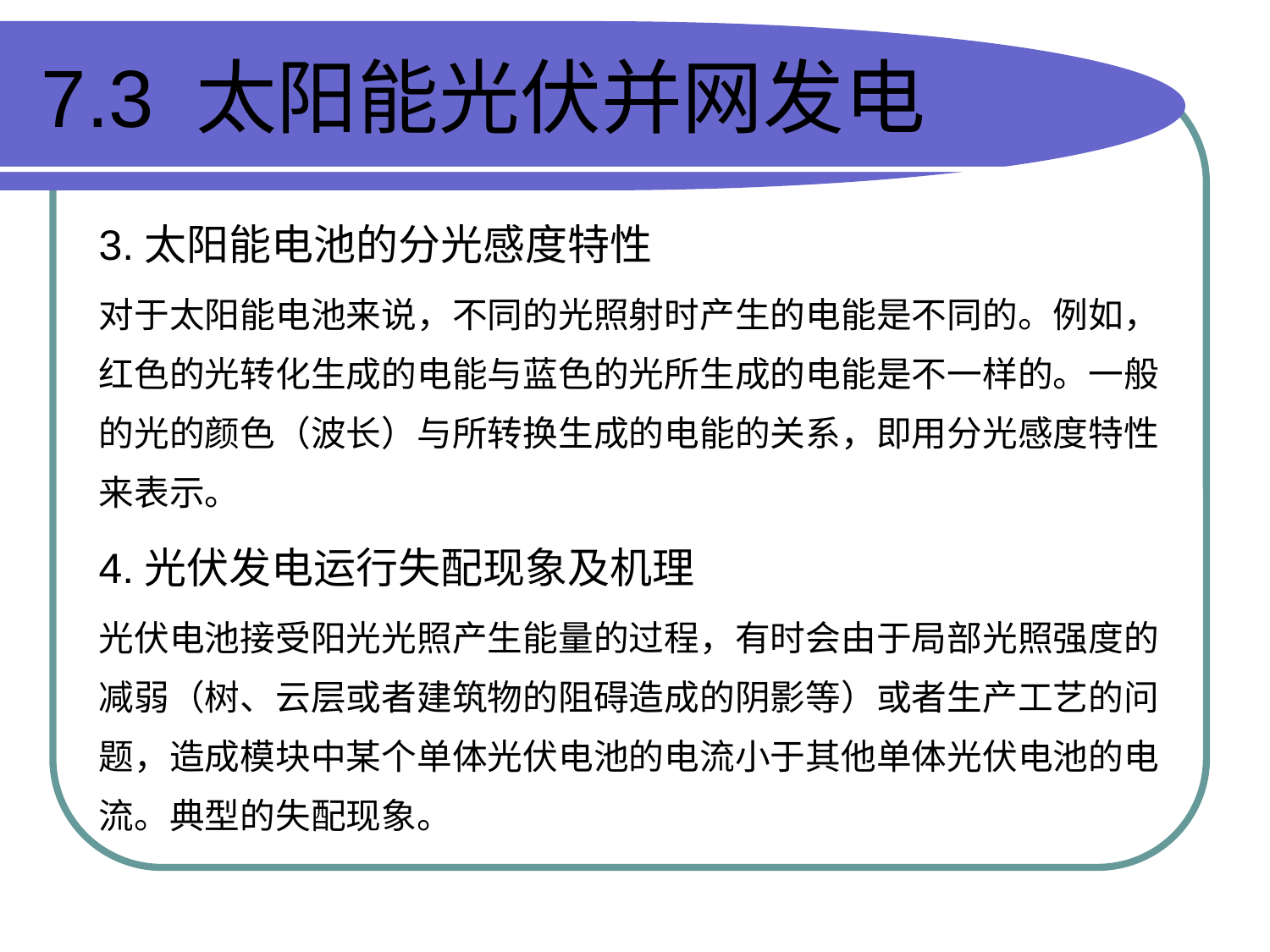

# 7.3 太阳能光伏并网发电
3.太阳能电池的分光感度特性
对于太阳能电池来说，不同的光照射时产生的电能是不同的。例如，红色的光转化生成的电能与蓝色的光所生成的电能是不一样的。一般的光的颜色（波长）与所转换生成的电能的关系，即用分光感度特性来表示。
4.光伏发电运行失配现象及机理
光伏电池接受阳光光照产生能量的过程，有时会由于局部光照强度的减弱（树、云层或者建筑物的阻碍造成的阴影等）或者生产工艺的问题，造成模块中某个单体光伏电池的电流小于其他单体光伏电池的电流。典型的失配现象。

163